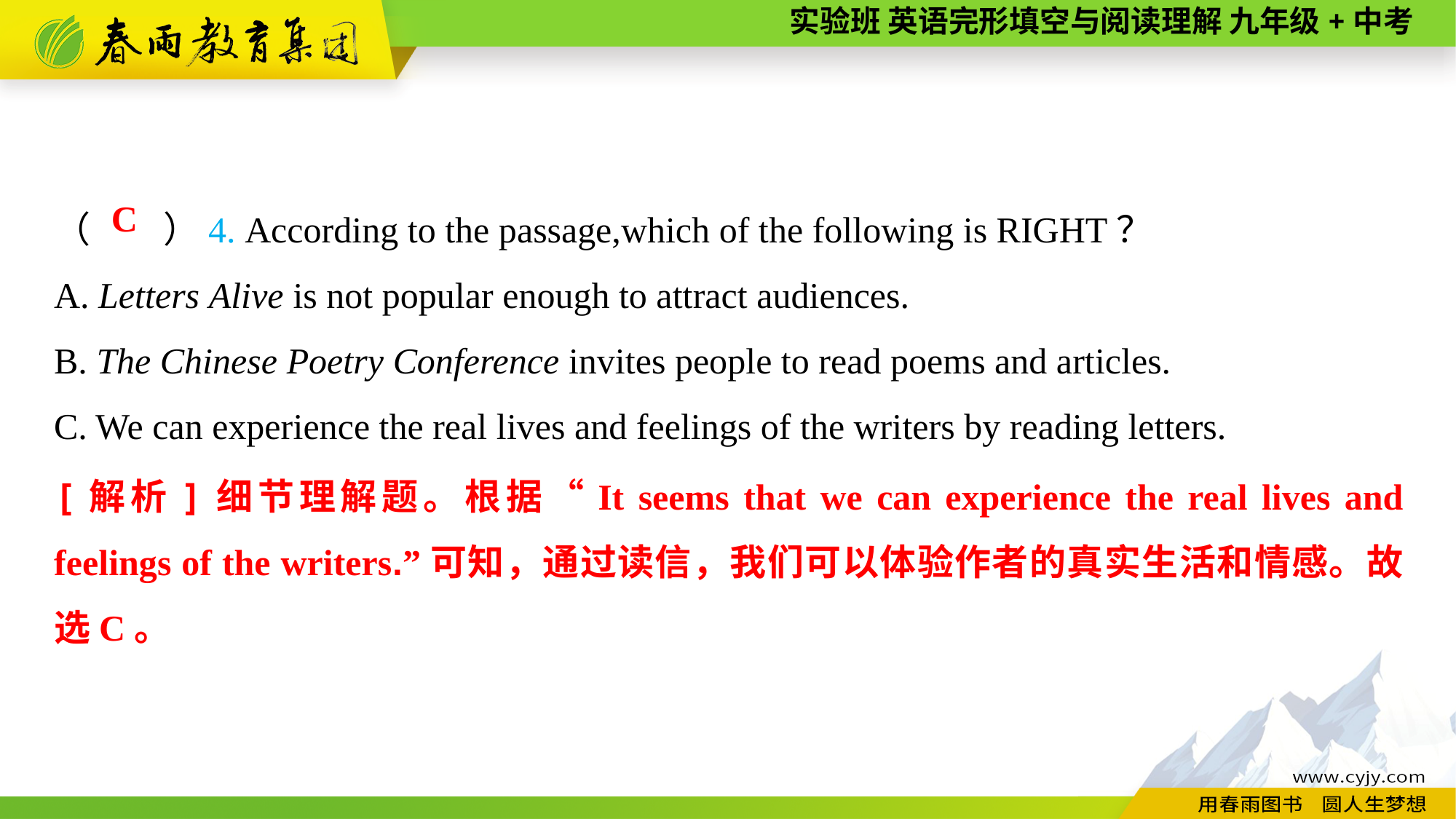

（　　）4. According to the passage,which of the following is RIGHT？
A. Letters Alive is not popular enough to attract audiences.
B. The Chinese Poetry Conference invites people to read poems and articles.
C. We can experience the real lives and feelings of the writers by reading letters.
C
[解析]细节理解题。根据“It seems that we can experience the real lives and feelings of the writers.”可知，通过读信，我们可以体验作者的真实生活和情感。故选C。